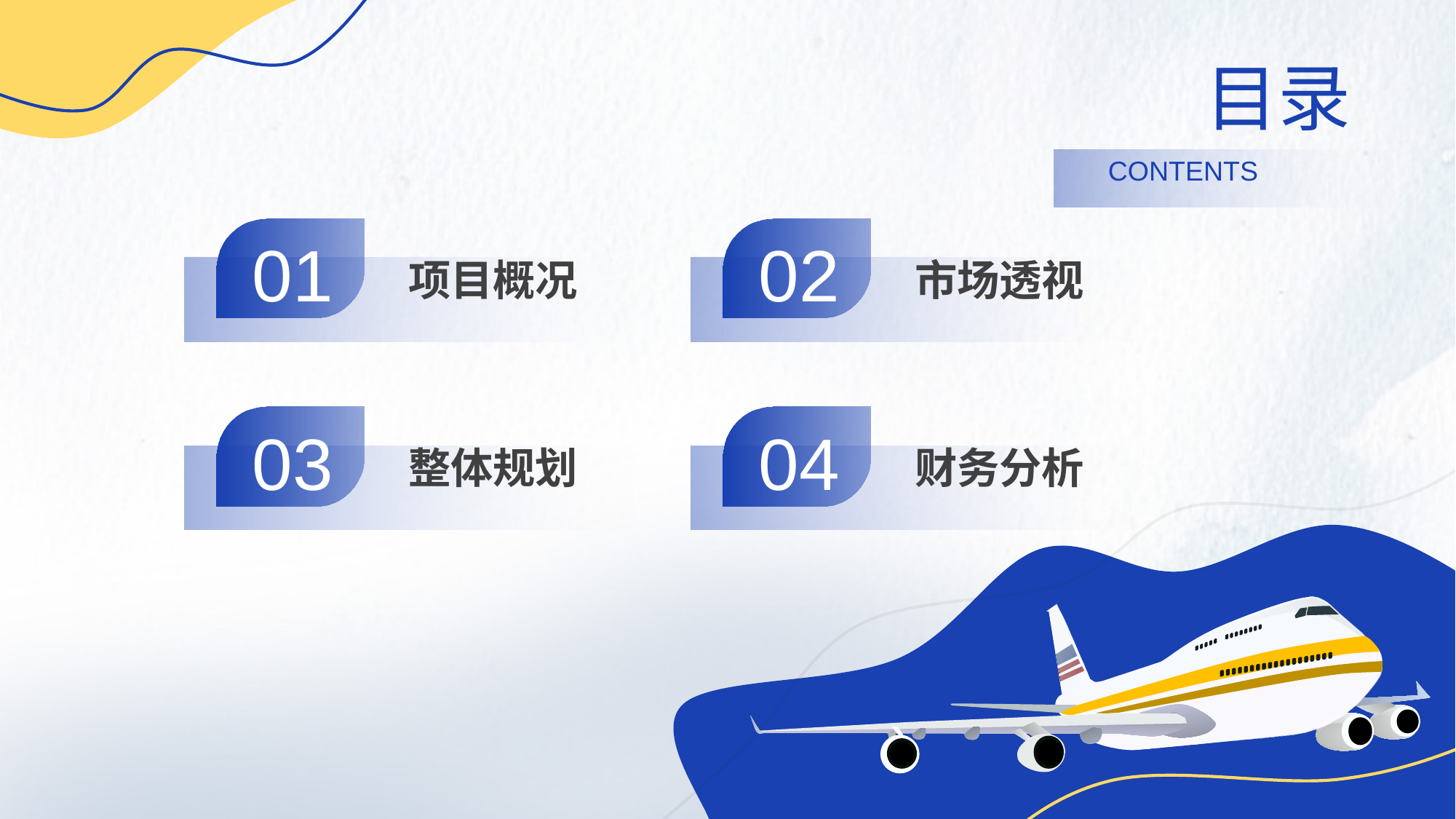

目录

CONTENTS

01

项目概况

02

市场透视

03

整体规划

04

财务分析